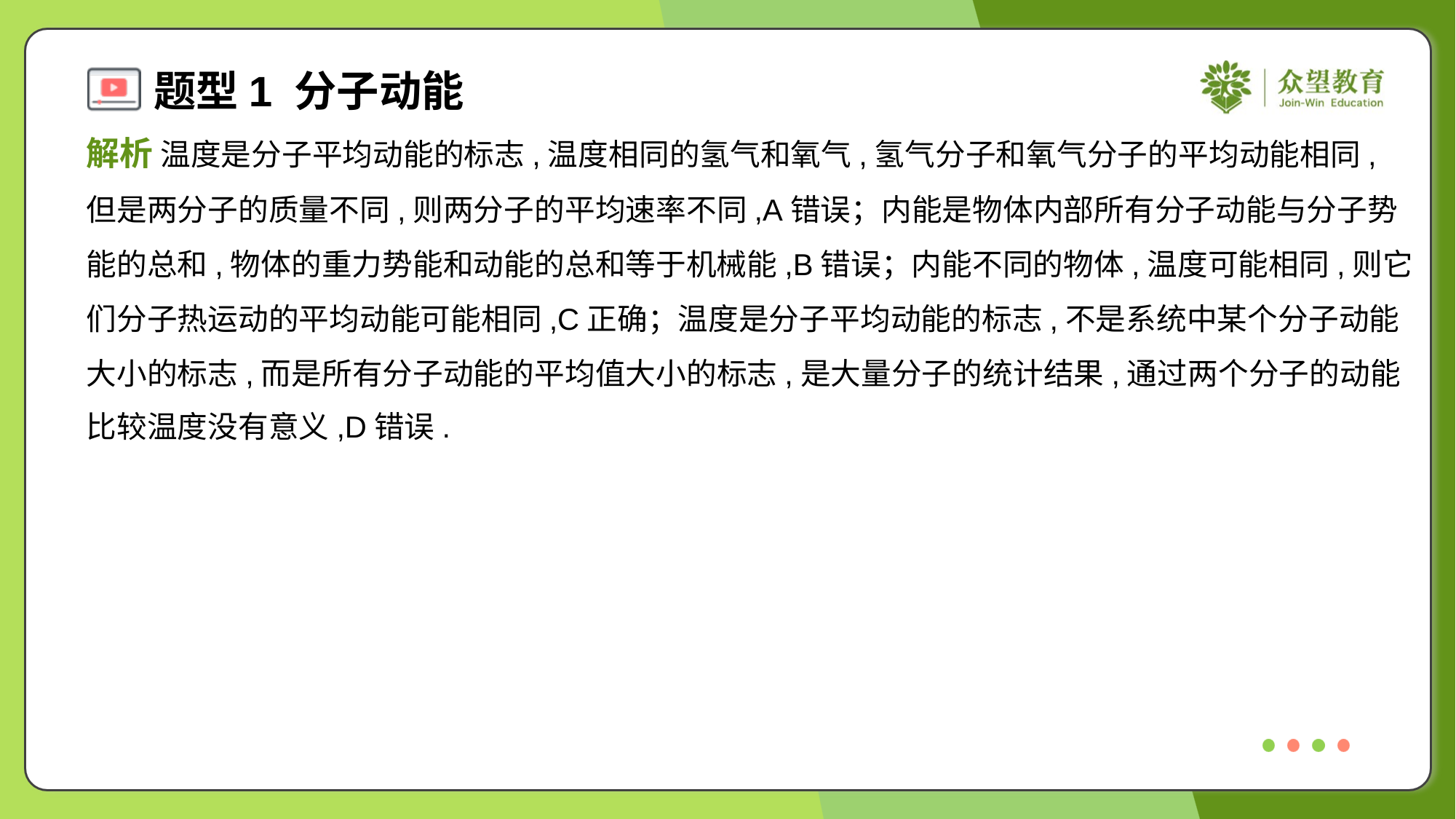

解析 温度是分子平均动能的标志,温度相同的氢气和氧气,氢气分子和氧气分子的平均动能相同,
但是两分子的质量不同,则两分子的平均速率不同,A错误；内能是物体内部所有分子动能与分子势
能的总和,物体的重力势能和动能的总和等于机械能,B错误；内能不同的物体,温度可能相同,则它
们分子热运动的平均动能可能相同,C正确；温度是分子平均动能的标志,不是系统中某个分子动能
大小的标志,而是所有分子动能的平均值大小的标志,是大量分子的统计结果,通过两个分子的动能
比较温度没有意义,D错误.